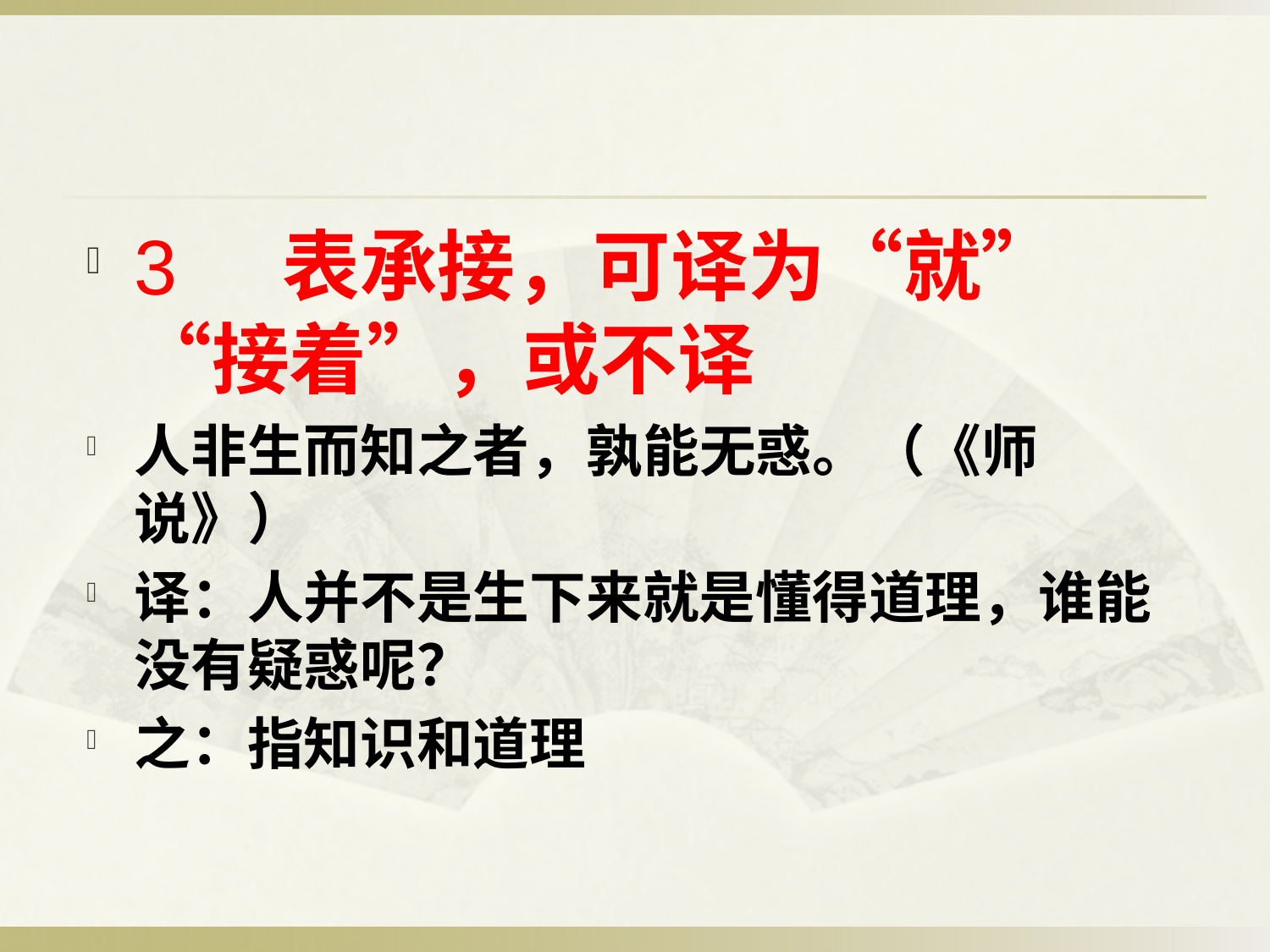

#
3    表承接，可译为“就”  “接着”，或不译
人非生而知之者，孰能无惑。（《师说》）
译：人并不是生下来就是懂得道理，谁能没有疑惑呢？
之：指知识和道理